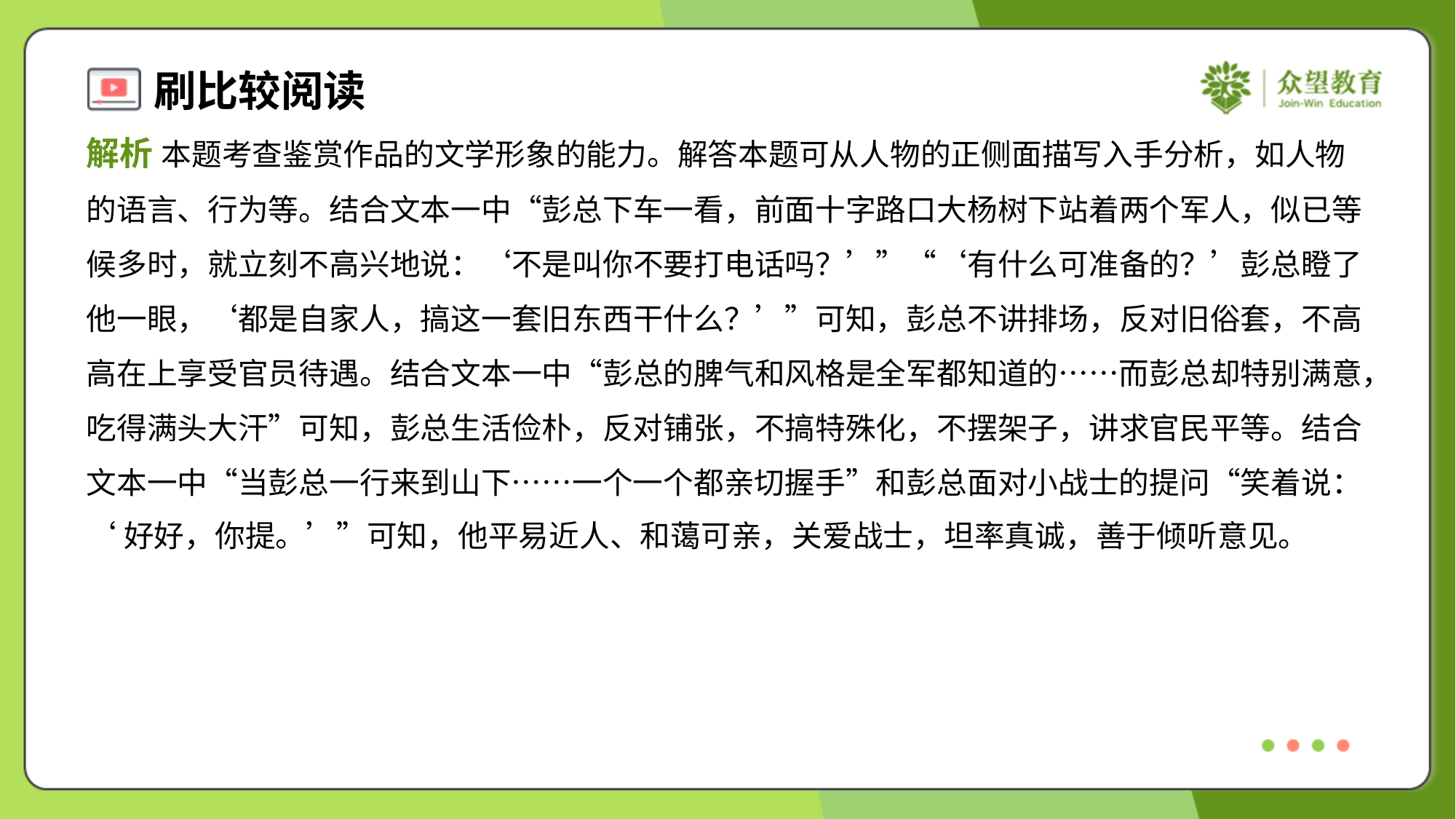

解析 本题考查鉴赏作品的文学形象的能力。解答本题可从人物的正侧面描写入手分析，如人物
的语言、行为等。结合文本一中“彭总下车一看，前面十字路口大杨树下站着两个军人，似已等
候多时，就立刻不高兴地说：‘不是叫你不要打电话吗？’”“‘有什么可准备的？’彭总瞪了
他一眼，‘都是自家人，搞这一套旧东西干什么？’”可知，彭总不讲排场，反对旧俗套，不高
高在上享受官员待遇。结合文本一中“彭总的脾气和风格是全军都知道的……而彭总却特别满意，
吃得满头大汗”可知，彭总生活俭朴，反对铺张，不搞特殊化，不摆架子，讲求官民平等。结合
文本一中“当彭总一行来到山下……一个一个都亲切握手”和彭总面对小战士的提问“笑着说：
‘好好，你提。’”可知，他平易近人、和蔼可亲，关爱战士，坦率真诚，善于倾听意见。